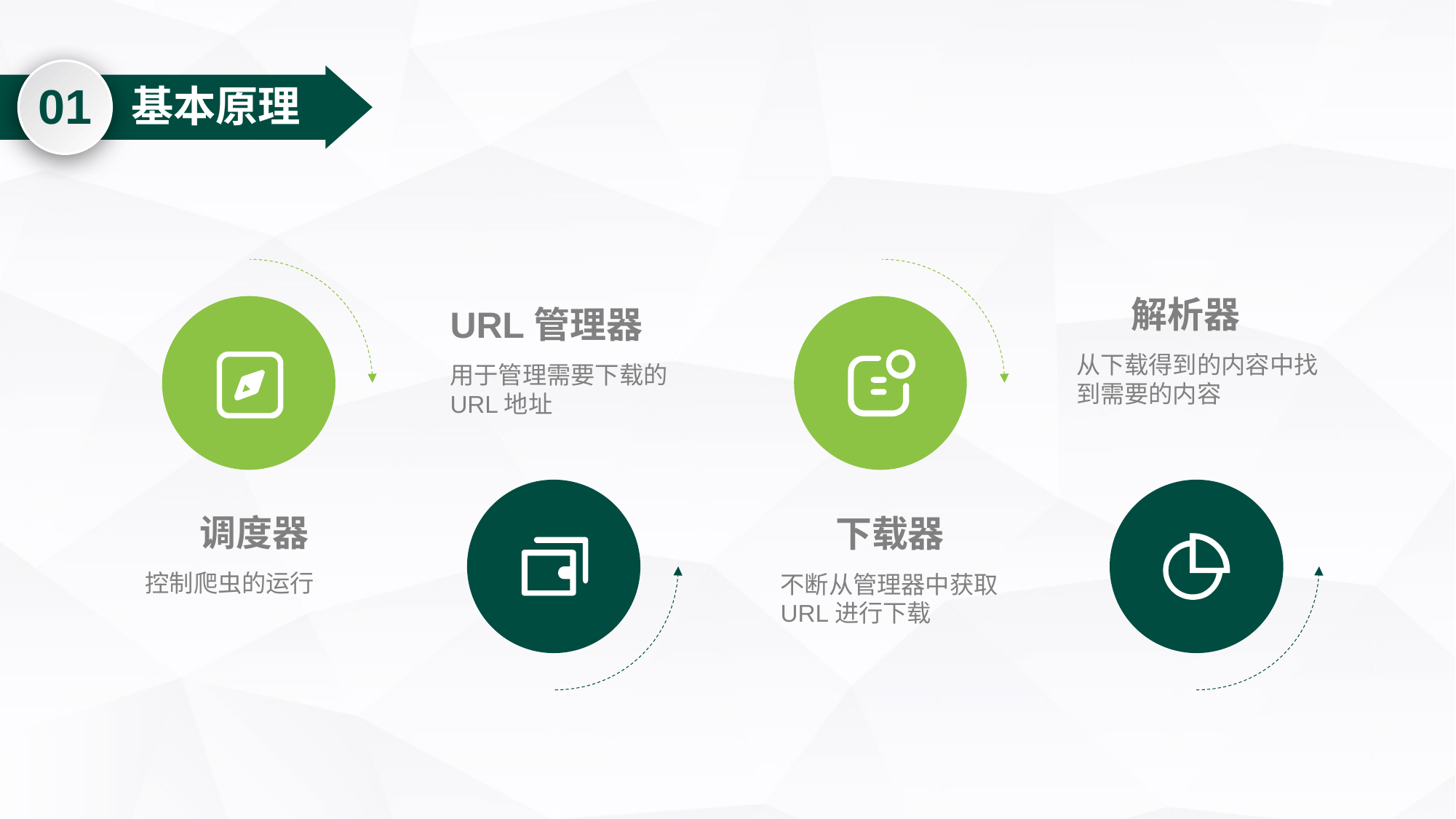

01
基本原理

解析器

URL管理器
从下载得到的内容中找到需要的内容

用于管理需要下载的URL地址

调度器
下载器

控制爬虫的运行
不断从管理器中获取URL进行下载